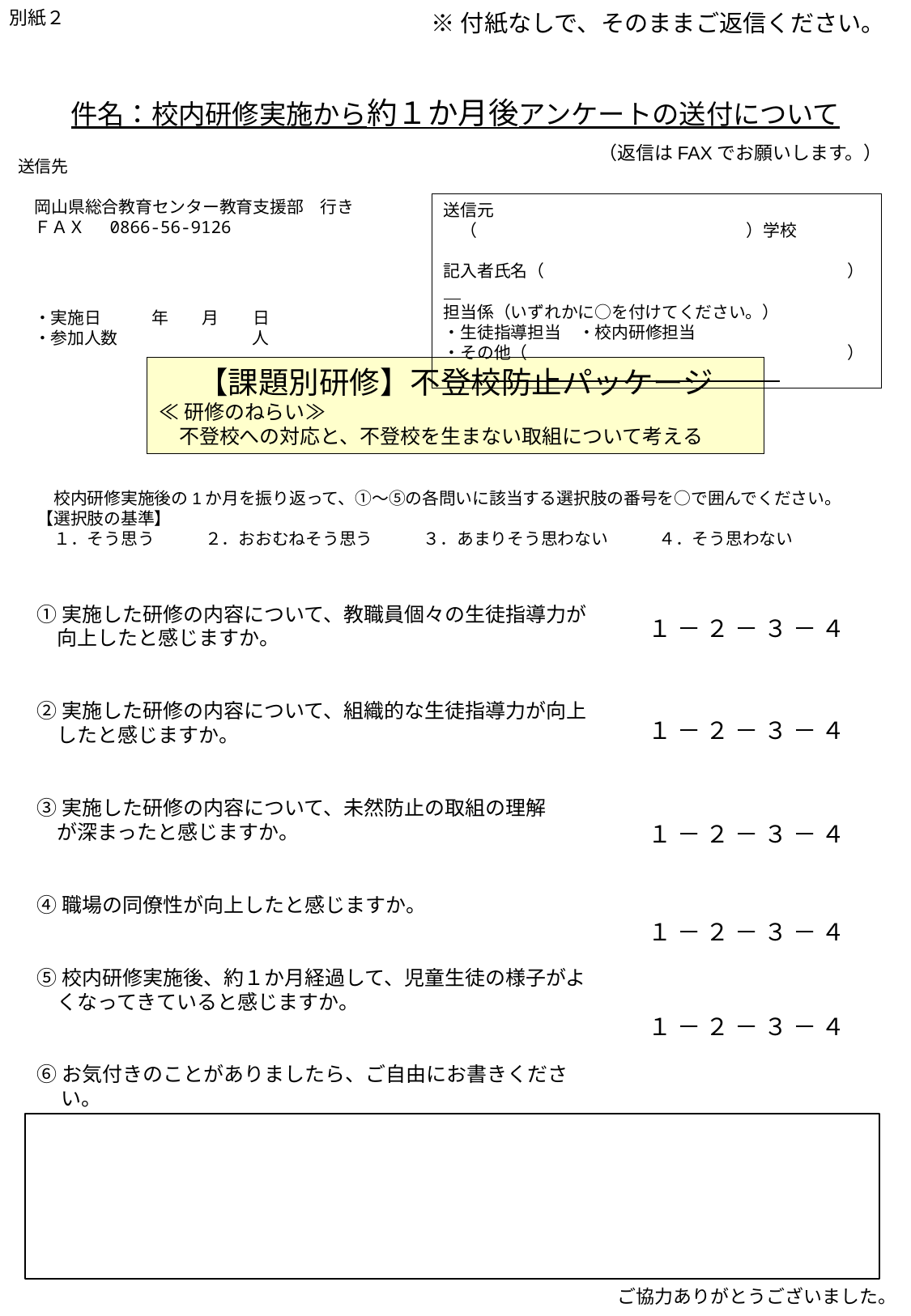

別紙２
※付紙なしで、そのままご返信ください。
件名：校内研修実施から約１か月後アンケートの送付について
（返信はFAXでお願いします。）
送信先

　岡山県総合教育センター教育支援部　行き
　ＦＡＸ 　0866-56-9126
送信元
　（　　　　　　　　　　　　　　　　）学校

記入者氏名（　　　　　　　　　　　　　　　　　　）
担当係（いずれかに○を付けてください。）
・生徒指導担当　・校内研修担当
・その他（　　　　　　　　　　　　　　　　　　　）
・実施日　　　年　　月　　日
・参加人数　　　　　　　　人
【課題別研修】不登校防止パッケージ
≪研修のねらい≫
　不登校への対応と、不登校を生まない取組について考える
　校内研修実施後の1か月を振り返って、①～⑤の各問いに該当する選択肢の番号を○で囲んでください。
【選択肢の基準】
　１．そう思う　　　２．おおむねそう思う　　　３．あまりそう思わない　　　４．そう思わない
①実施した研修の内容について、教職員個々の生徒指導力が
　向上したと感じますか。

②実施した研修の内容について、組織的な生徒指導力が向上
　したと感じますか。

③実施した研修の内容について、未然防止の取組の理解
　が深まったと感じますか。

④職場の同僚性が向上したと感じますか。

⑤校内研修実施後、約１か月経過して、児童生徒の様子がよ
　くなってきていると感じますか。

⑥お気付きのことがありましたら、ご自由にお書きください。
１ － ２ － ３ － ４
１ － ２ － ３ － ４
１ － ２ － ３ － ４
１ － ２ － ３ － ４
１ － ２ － ３ － ４

　ご協力ありがとうございました。